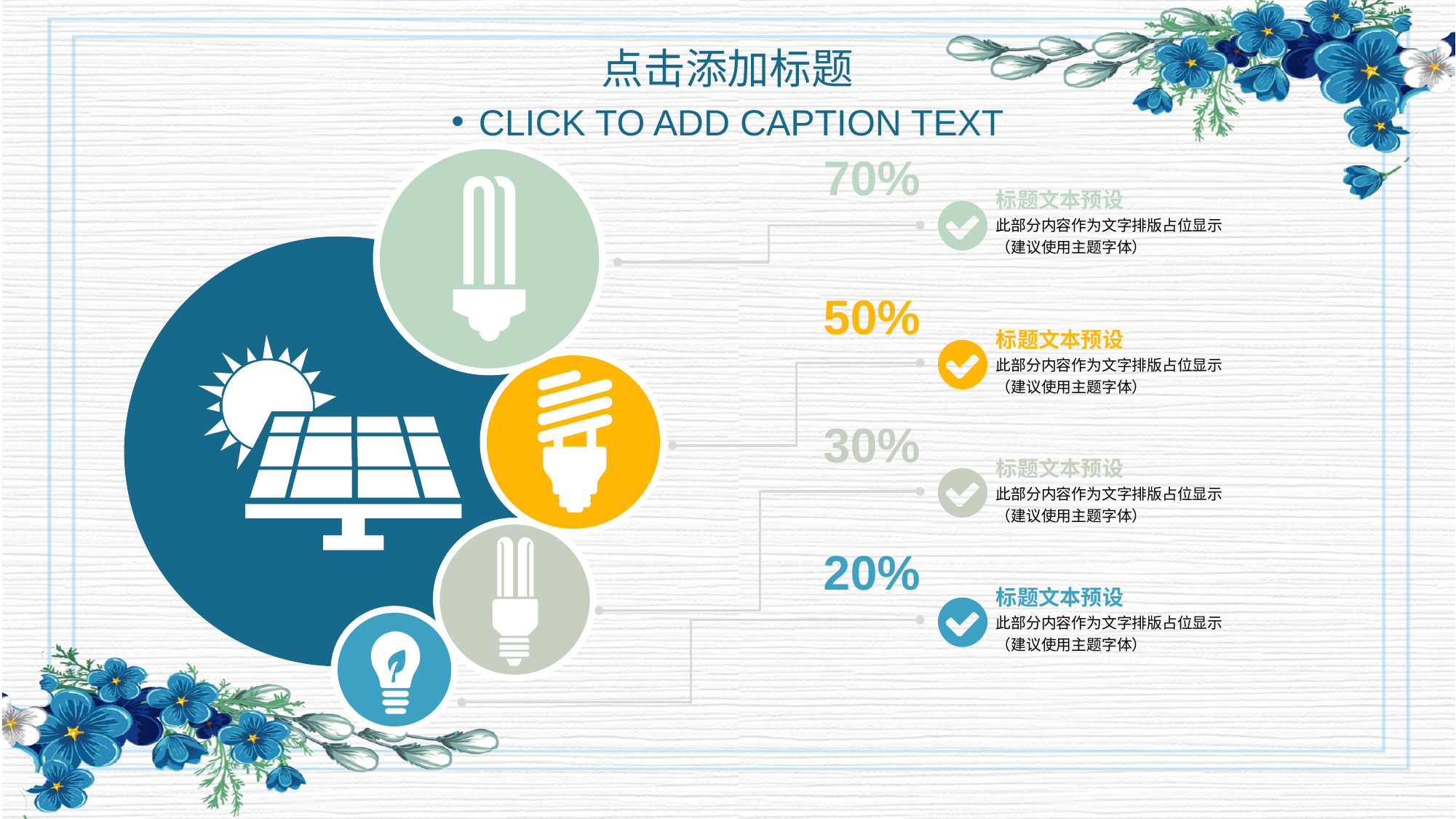

点击添加标题
CLICK TO ADD CAPTION TEXT

70%

标题文本预设
此部分内容作为文字排版占位显示
（建议使用主题字体）

50%
标题文本预设
此部分内容作为文字排版占位显示
（建议使用主题字体）

30%
标题文本预设
此部分内容作为文字排版占位显示
（建议使用主题字体）

20%
标题文本预设
此部分内容作为文字排版占位显示
（建议使用主题字体）